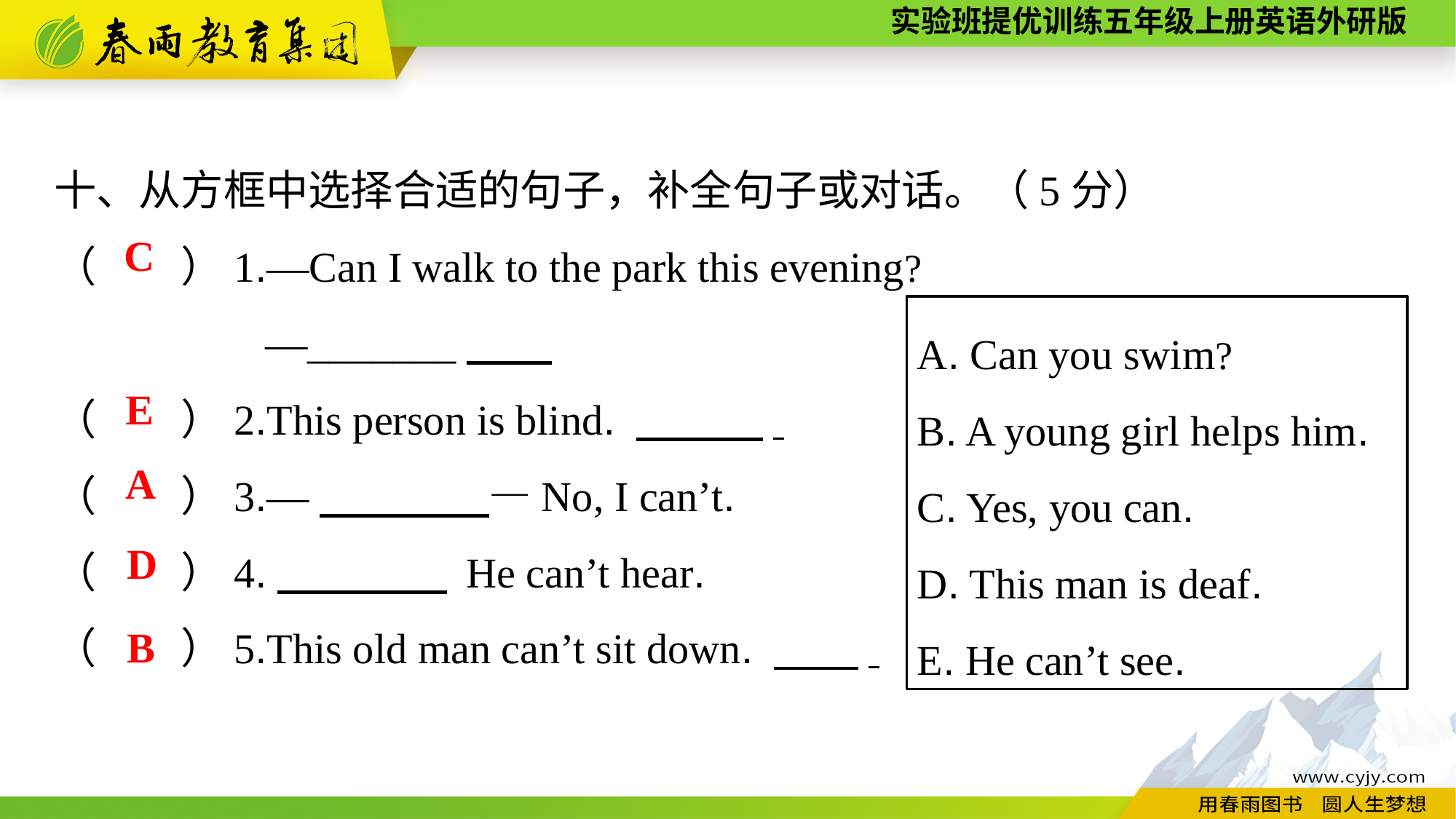

十、从方框中选择合适的句子，补全句子或对话。（5分）
（　　）1.—Can I walk to the park this evening?
                    —_______
（　　）2.This person is blind. 　　　.
（　　）3.—　　　　—No, I can’t.
（　　）4.　　　　 He can’t hear.
（　　）5.This old man can’t sit down. 　　.
C
A. Can you swim?
B. A young girl helps him.
C. Yes, you can.
D. This man is deaf.
E. He can’t see.
E
A
D
B